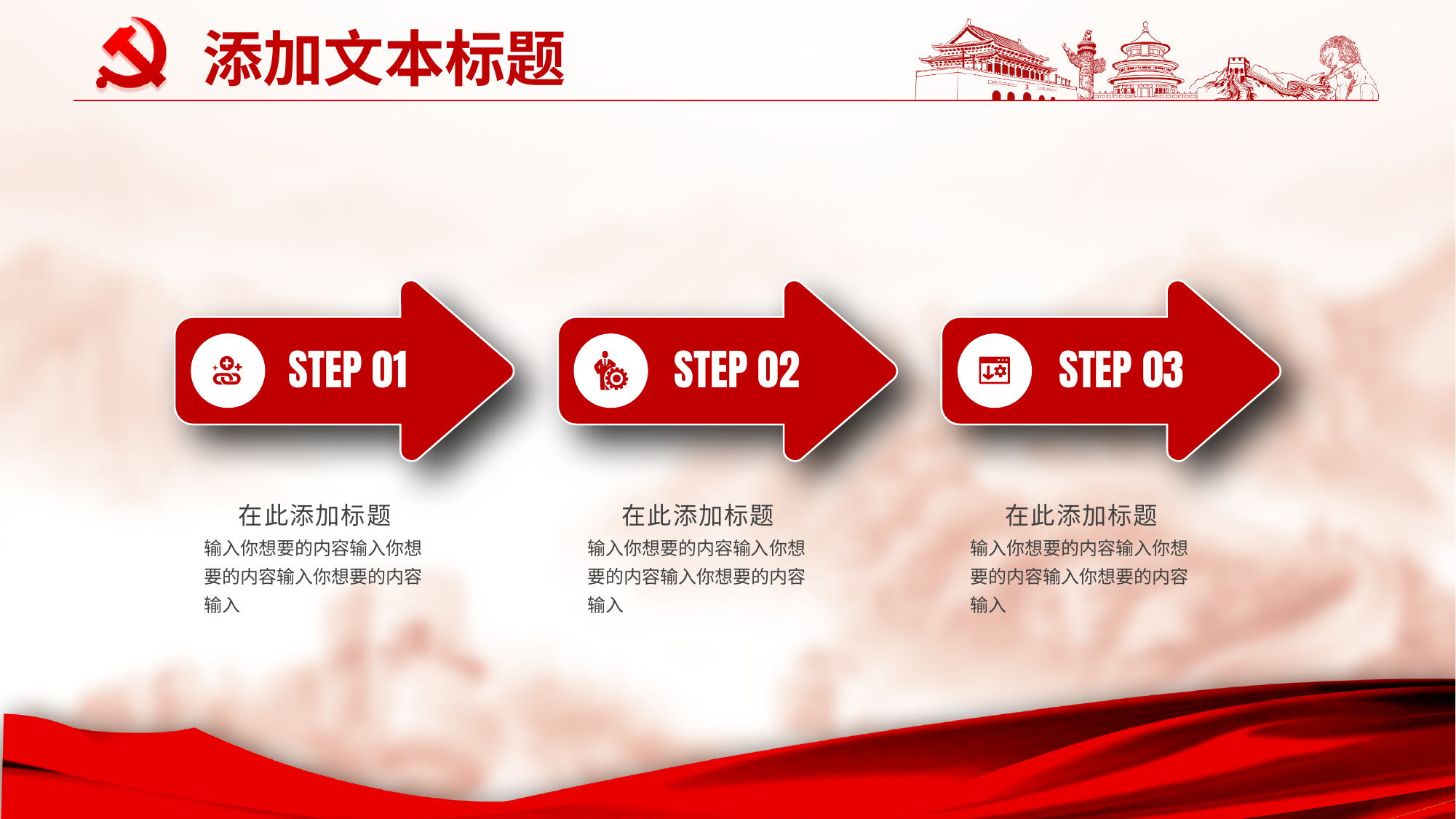

添加文本标题

STEP 01
STEP 02
STEP 03

在此添加标题
输入你想要的内容输入你想要的内容输入你想要的内容输入
在此添加标题
输入你想要的内容输入你想要的内容输入你想要的内容输入
在此添加标题
输入你想要的内容输入你想要的内容输入你想要的内容输入